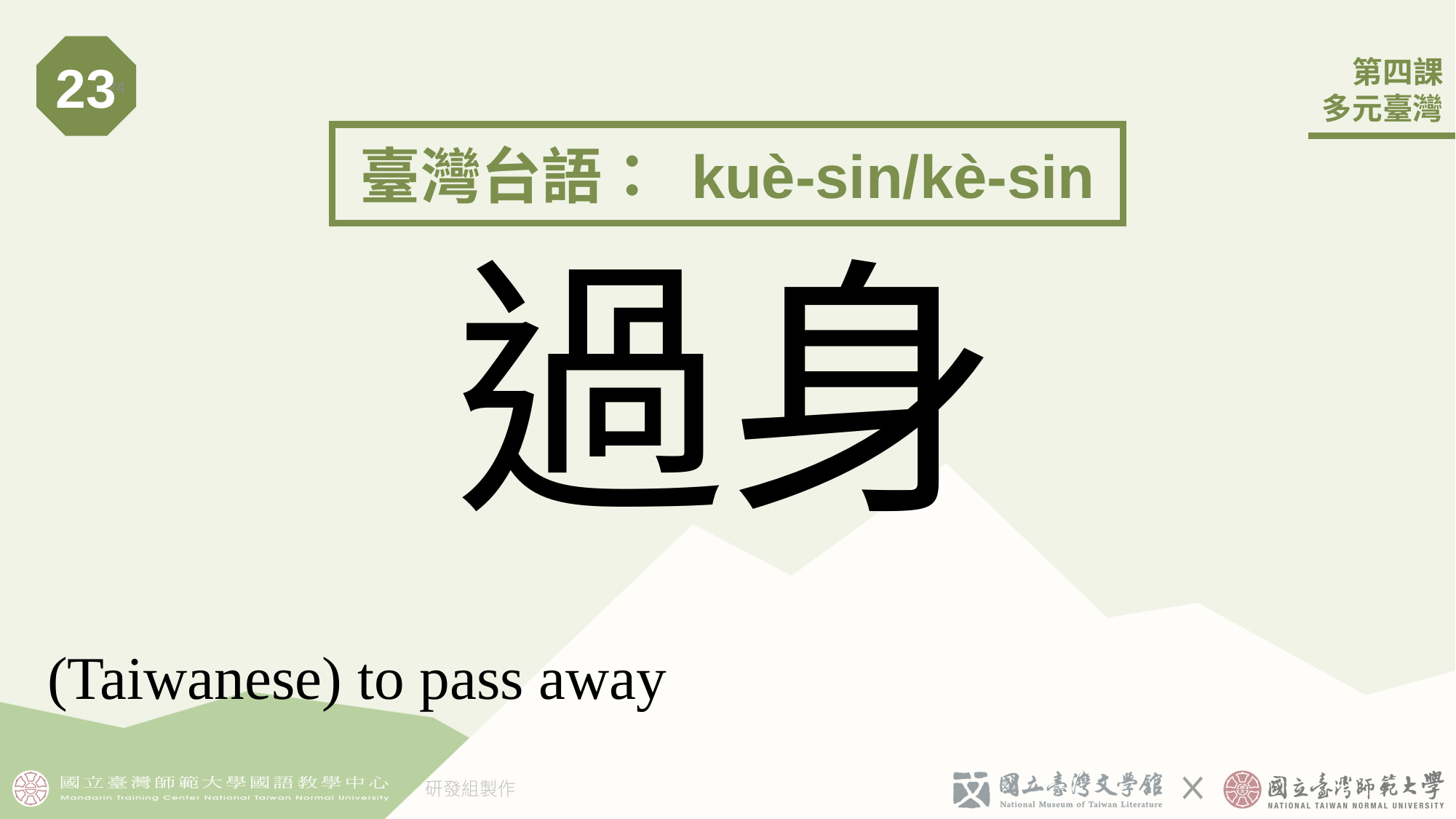

23
24
臺灣台語： kuè-sin/kè-sin
# 過身
(Taiwanese) to pass away